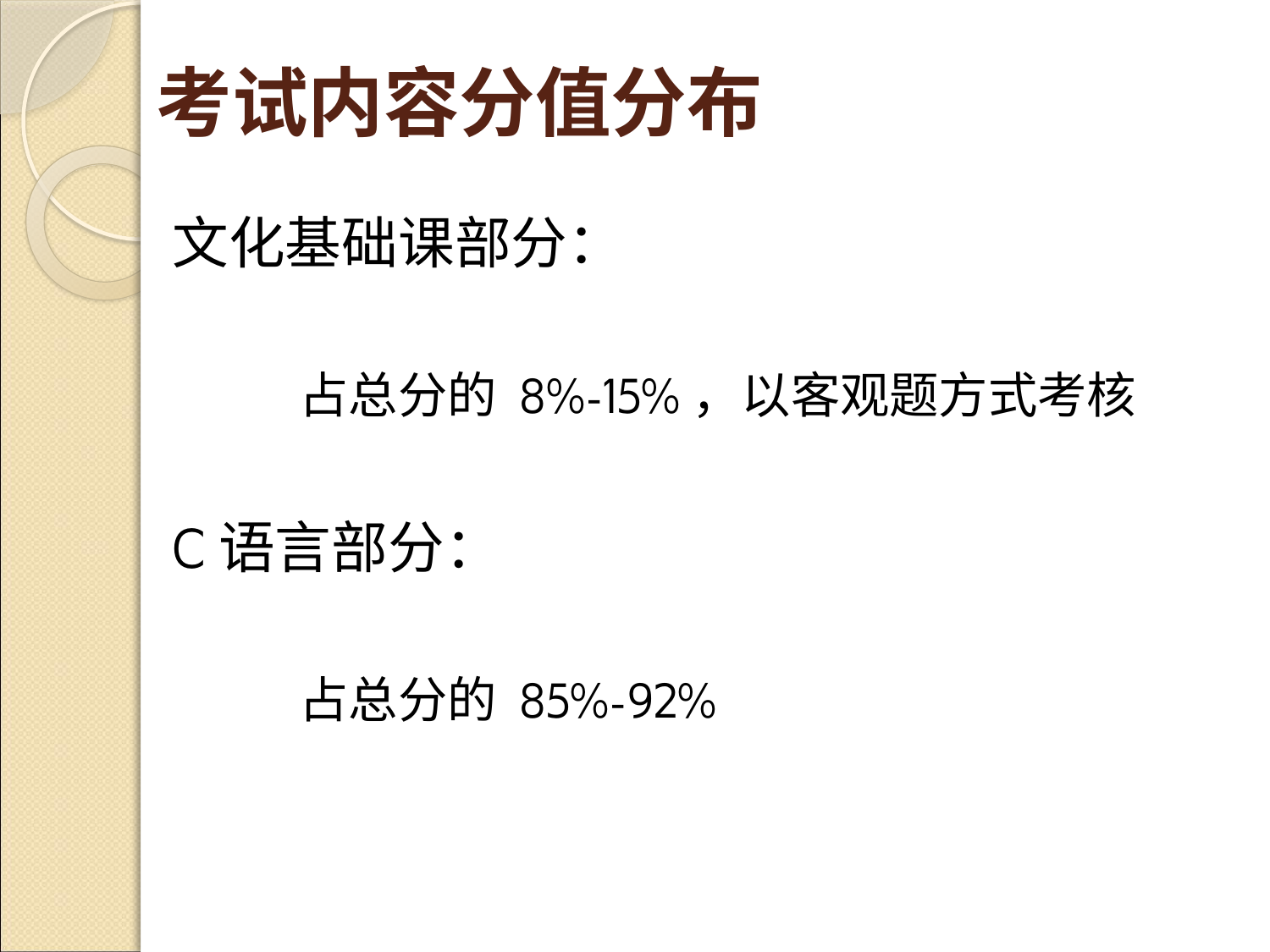

# 考试内容分值分布
文化基础课部分：

	占总分的 8%-15%，以客观题方式考核

C语言部分：

	占总分的 85%-92%